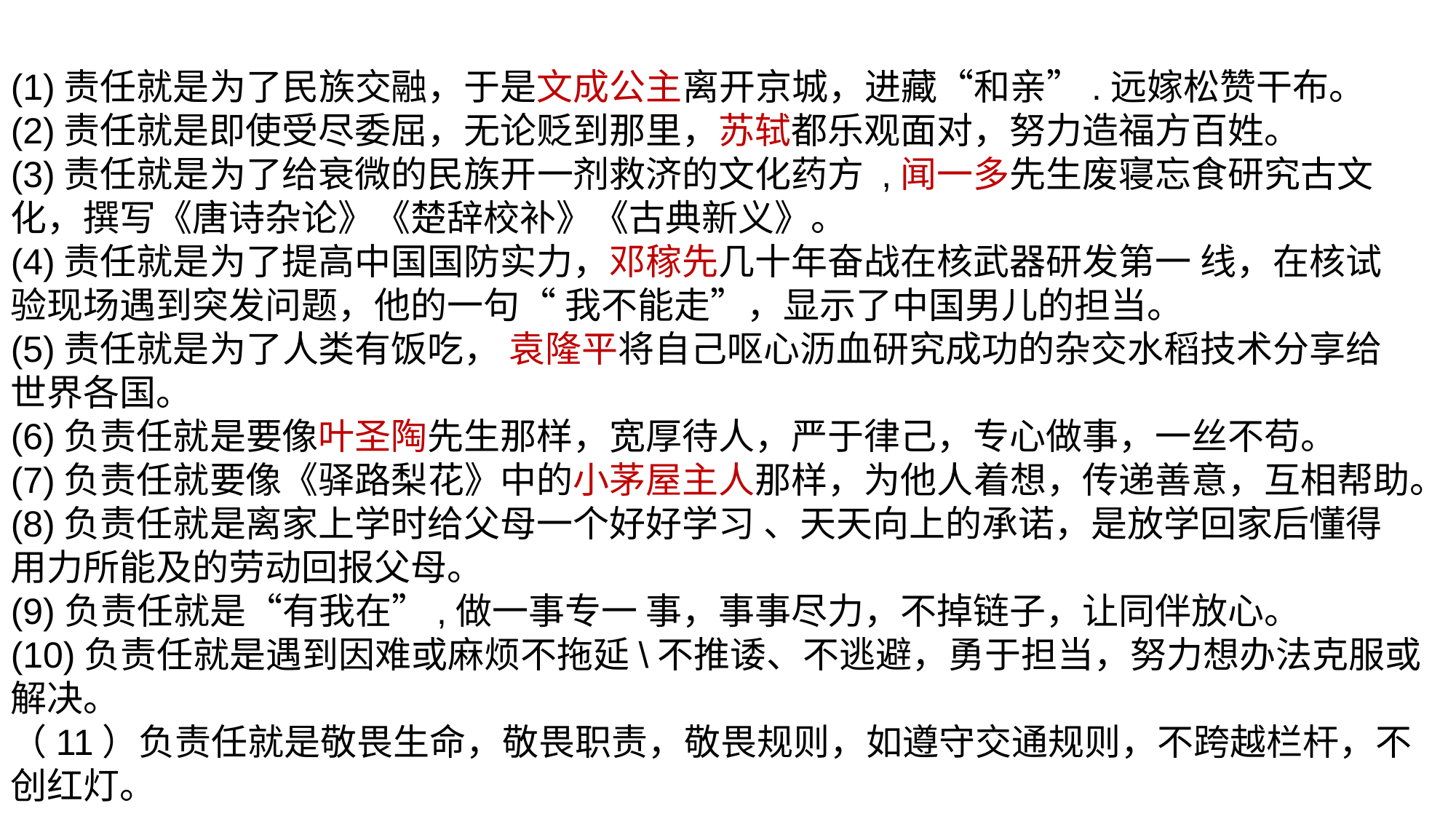

(1)责任就是为了民族交融，于是文成公主离开京城，进藏“和亲”.远嫁松赞干布。
(2)责任就是即使受尽委屈，无论贬到那里，苏轼都乐观面对，努力造福方百姓。
(3)责任就是为了给衰微的民族开一剂救济的文化药方 ,闻一多先生废寝忘食研究古文
化，撰写《唐诗杂论》《楚辞校补》《古典新义》。
(4)责任就是为了提高中国国防实力，邓稼先几十年奋战在核武器研发第一 线，在核试
验现场遇到突发问题，他的一句“ 我不能走”，显示了中国男儿的担当。
(5)责任就是为了人类有饭吃， 袁隆平将自己呕心沥血研究成功的杂交水稻技术分享给
世界各国。
(6)负责任就是要像叶圣陶先生那样，宽厚待人，严于律己，专心做事，一丝不苟。
(7)负责任就要像《驿路梨花》中的小茅屋主人那样，为他人着想，传递善意，互相帮助。
(8)负责任就是离家上学时给父母一个好好学习 、天天向上的承诺，是放学回家后懂得
用力所能及的劳动回报父母。
(9)负责任就是“有我在”,做一事专一 事，事事尽力，不掉链子，让同伴放心。
(10)负责任就是遇到因难或麻烦不拖延\不推诿、不逃避，勇于担当，努力想办法克服或解决。
（11）负责任就是敬畏生命，敬畏职责，敬畏规则，如遵守交通规则，不跨越栏杆，不创红灯。